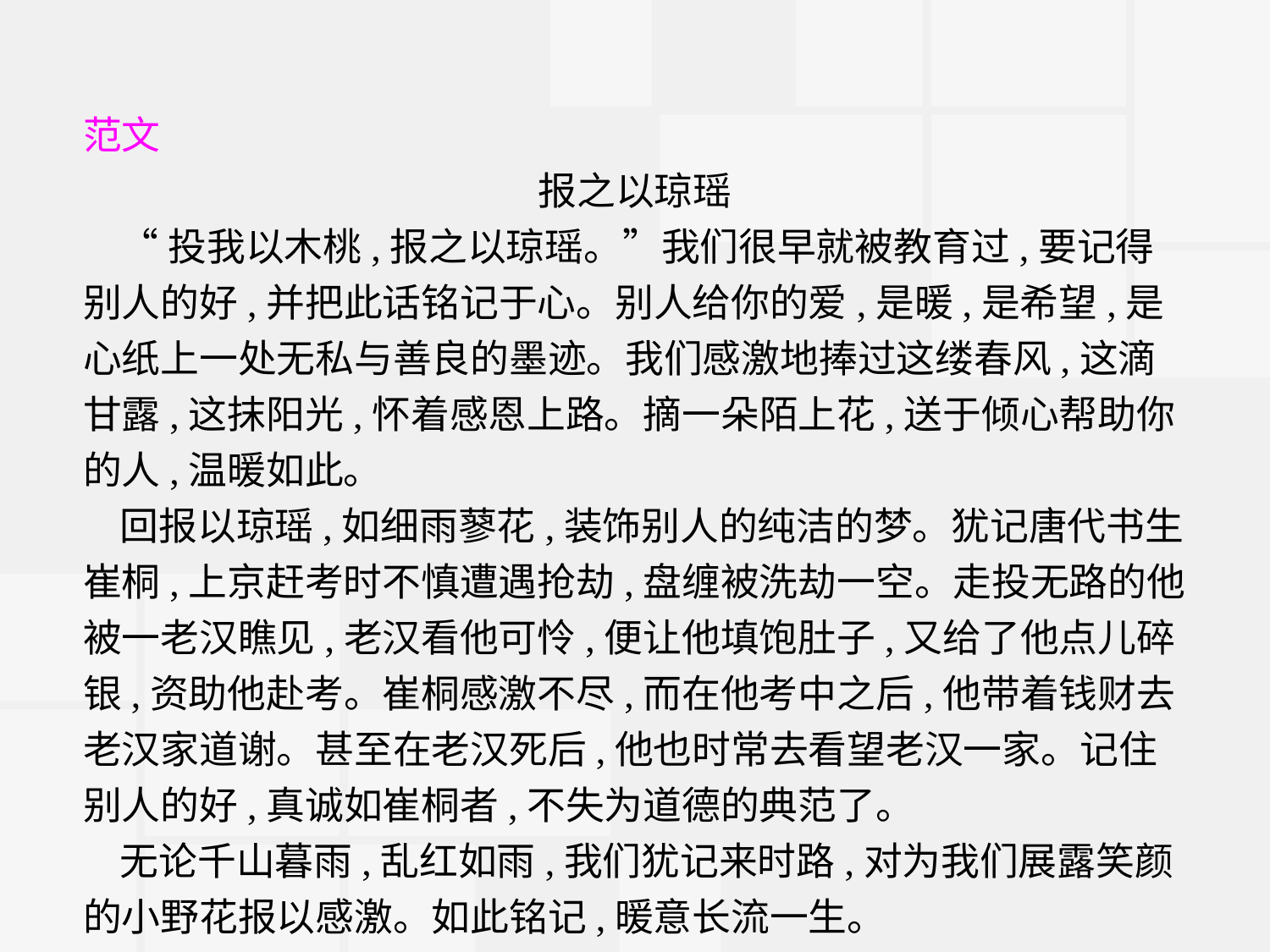

范文
报之以琼瑶
“投我以木桃,报之以琼瑶。”我们很早就被教育过,要记得别人的好,并把此话铭记于心。别人给你的爱,是暖,是希望,是心纸上一处无私与善良的墨迹。我们感激地捧过这缕春风,这滴甘露,这抹阳光,怀着感恩上路。摘一朵陌上花,送于倾心帮助你的人,温暖如此。
回报以琼瑶,如细雨蓼花,装饰别人的纯洁的梦。犹记唐代书生崔桐,上京赶考时不慎遭遇抢劫,盘缠被洗劫一空。走投无路的他被一老汉瞧见,老汉看他可怜,便让他填饱肚子,又给了他点儿碎银,资助他赴考。崔桐感激不尽,而在他考中之后,他带着钱财去老汉家道谢。甚至在老汉死后,他也时常去看望老汉一家。记住别人的好,真诚如崔桐者,不失为道德的典范了。
无论千山暮雨,乱红如雨,我们犹记来时路,对为我们展露笑颜的小野花报以感激。如此铭记,暖意长流一生。